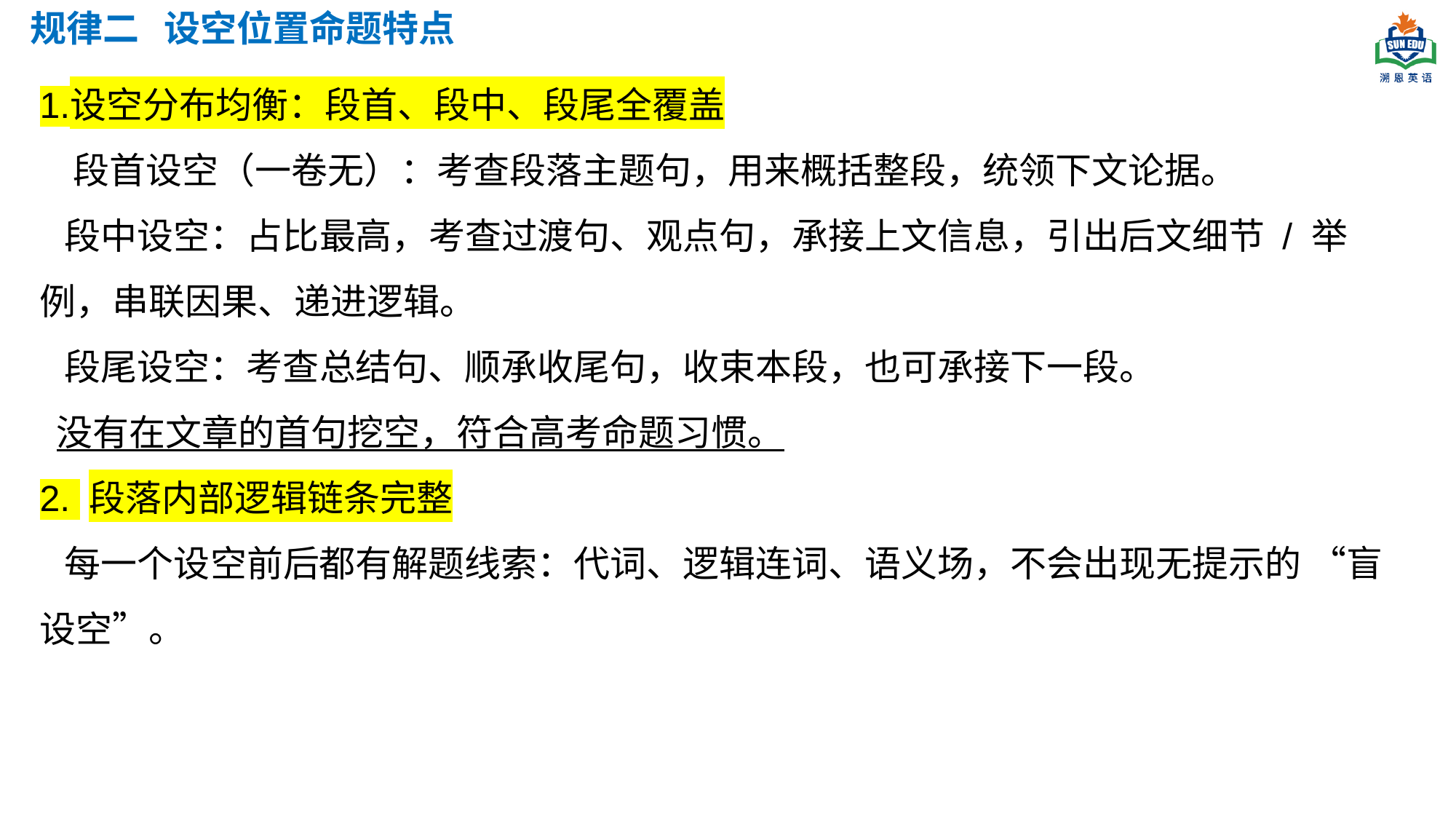

规律二   设空位置命题特点
设空分布均衡：段首、段中、段尾全覆盖
   段首设空（一卷无）：考查段落主题句，用来概括整段，统领下文论据。
  段中设空：占比最高，考查过渡句、观点句，承接上文信息，引出后文细节 / 举例，串联因果、递进逻辑。
  段尾设空：考查总结句、顺承收尾句，收束本段，也可承接下一段。
 没有在文章的首句挖空，符合高考命题习惯。
2. 段落内部逻辑链条完整
  每一个设空前后都有解题线索：代词、逻辑连词、语义场，不会出现无提示的 “盲设空”。